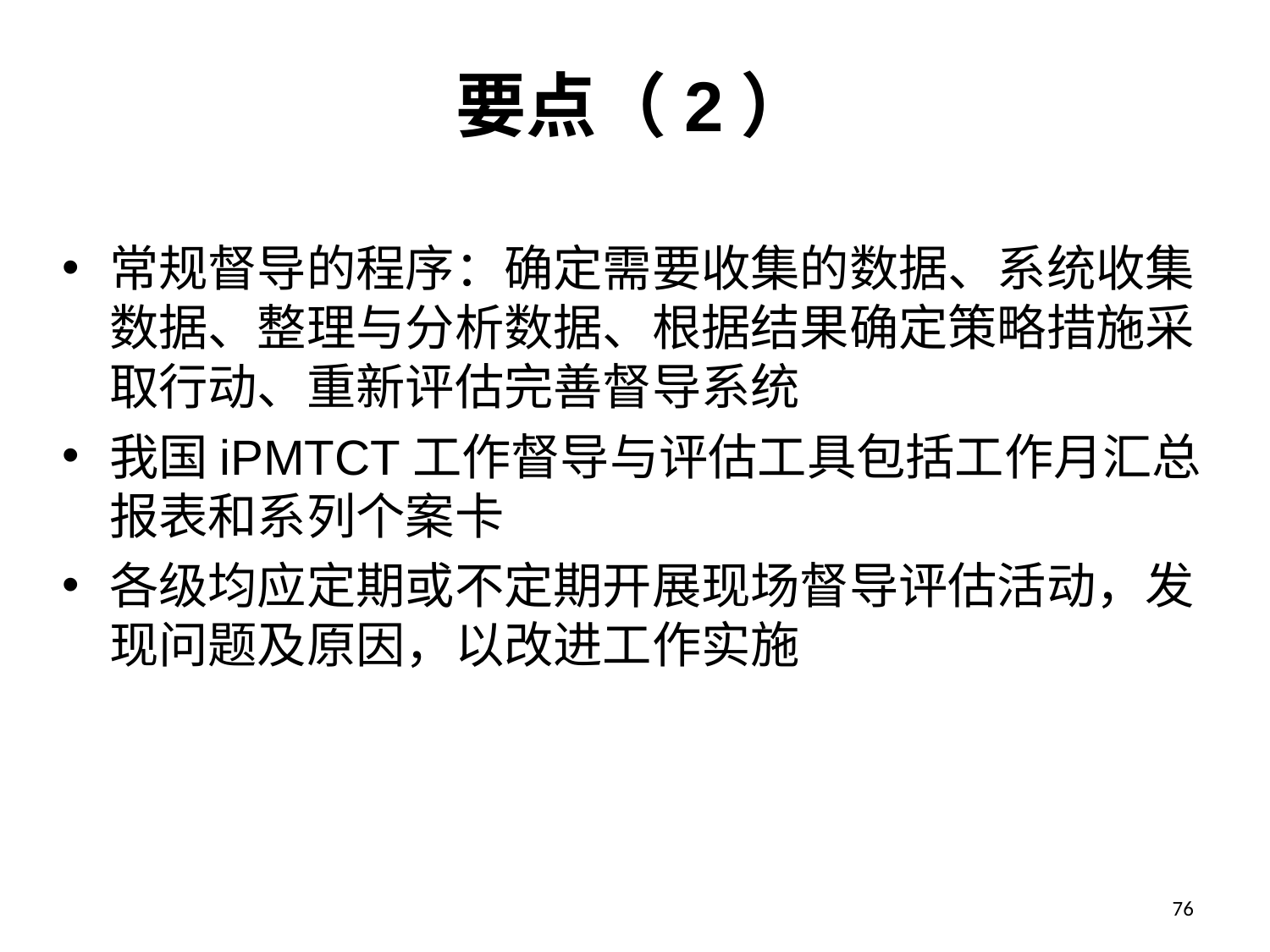

# 要点（2）
常规督导的程序：确定需要收集的数据、系统收集数据、整理与分析数据、根据结果确定策略措施采取行动、重新评估完善督导系统
我国iPMTCT工作督导与评估工具包括工作月汇总报表和系列个案卡
各级均应定期或不定期开展现场督导评估活动，发现问题及原因，以改进工作实施
76